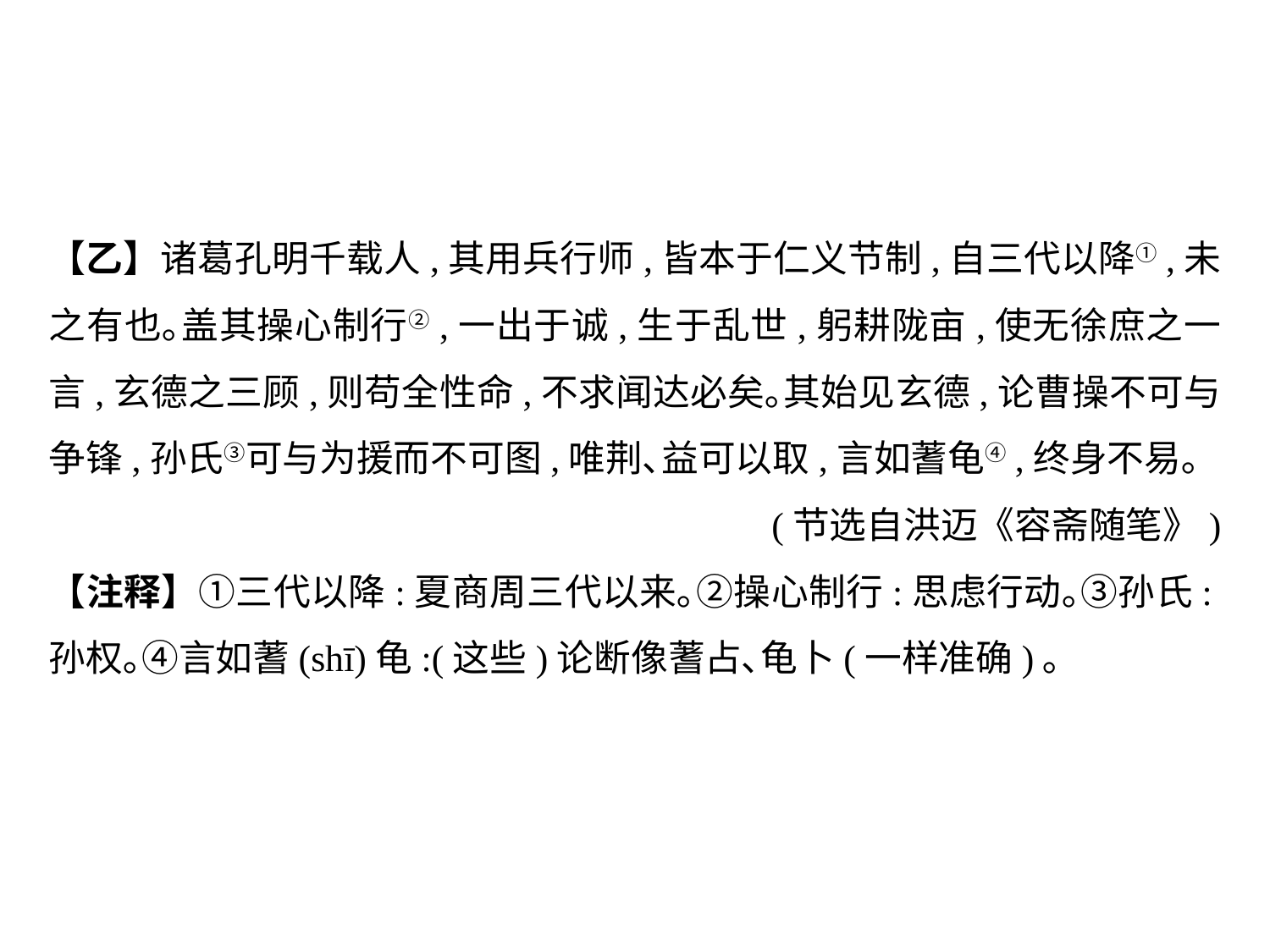

【乙】诸葛孔明千载人,其用兵行师,皆本于仁义节制,自三代以降①,未之有也｡盖其操心制行②,一出于诚,生于乱世,躬耕陇亩,使无徐庶之一言,玄德之三顾,则苟全性命,不求闻达必矣｡其始见玄德,论曹操不可与争锋,孙氏③可与为援而不可图,唯荆､益可以取,言如蓍龟④,终身不易｡
(节选自洪迈《容斋随笔》)
【注释】①三代以降:夏商周三代以来｡②操心制行:思虑行动｡③孙氏:孙权｡④言如蓍(shī)龟:(这些)论断像蓍占､龟卜(一样准确)｡